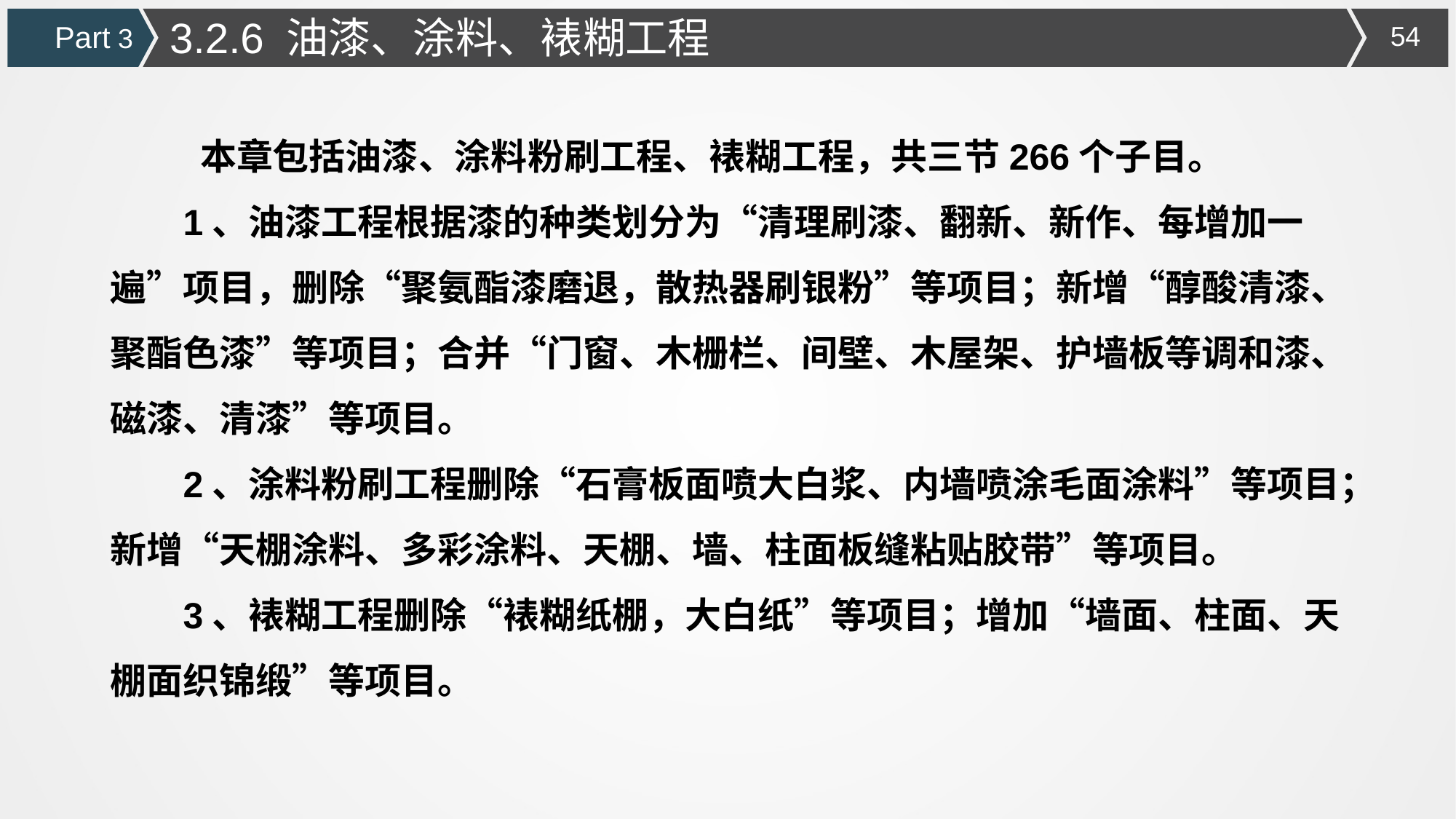

3.2.6 油漆、涂料、裱糊工程
Part 3
 本章包括油漆、涂料粉刷工程、裱糊工程，共三节266个子目。
1、油漆工程根据漆的种类划分为“清理刷漆、翻新、新作、每增加一遍”项目，删除“聚氨酯漆磨退，散热器刷银粉”等项目；新增“醇酸清漆、聚酯色漆”等项目；合并“门窗、木栅栏、间壁、木屋架、护墙板等调和漆、磁漆、清漆”等项目。
2、涂料粉刷工程删除“石膏板面喷大白浆、内墙喷涂毛面涂料”等项目；新增“天棚涂料、多彩涂料、天棚、墙、柱面板缝粘贴胶带”等项目。
3、裱糊工程删除“裱糊纸棚，大白纸”等项目；增加“墙面、柱面、天棚面织锦缎”等项目。